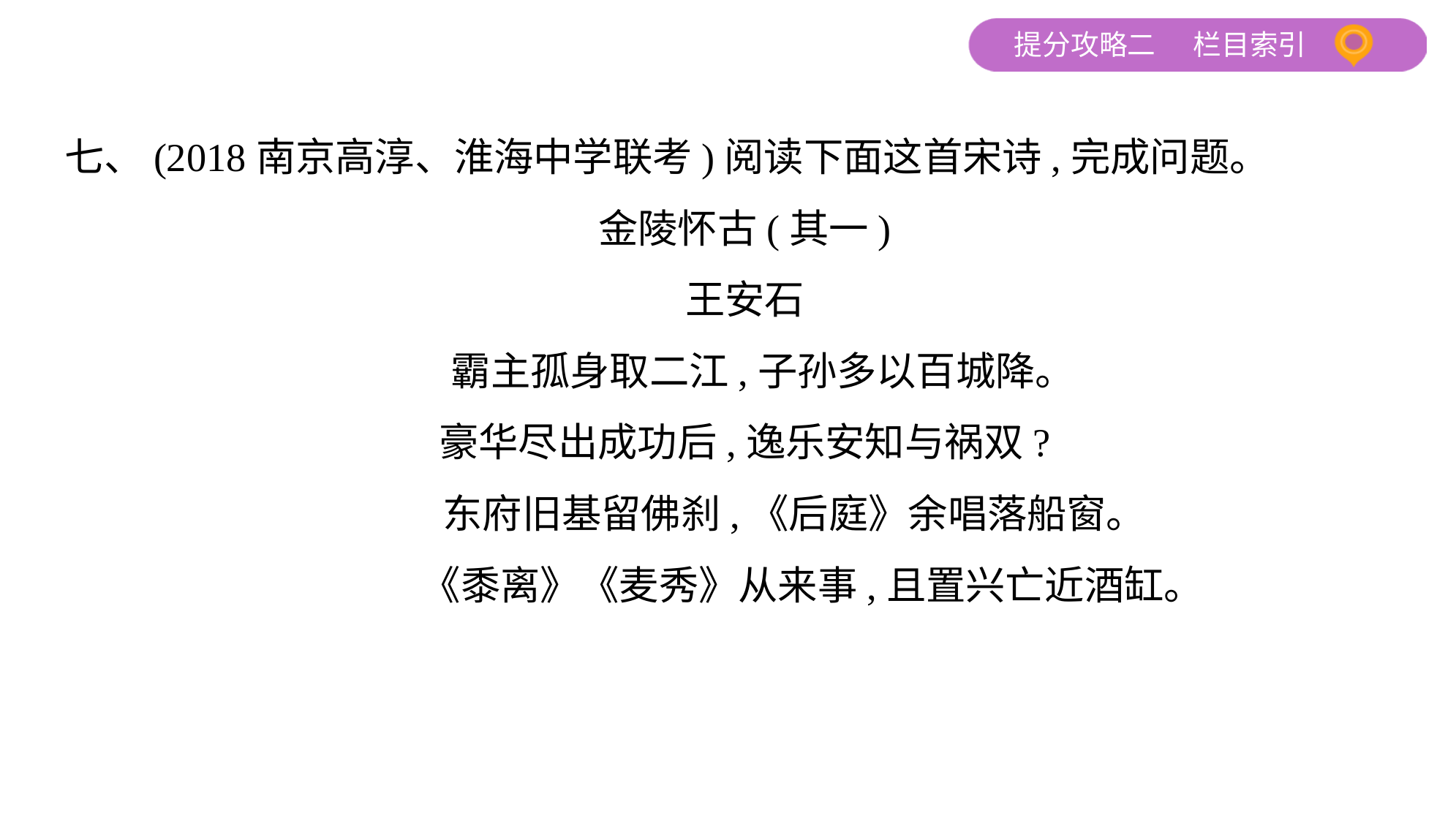

七、(2018南京高淳、淮海中学联考)阅读下面这首宋诗,完成问题。
金陵怀古(其一)
王安石
   霸主孤身取二江,子孙多以百城降。
豪华尽出成功后,逸乐安知与祸双?
          东府旧基留佛刹,《后庭》余唱落船窗。
              《黍离》《麦秀》从来事,且置兴亡近酒缸。